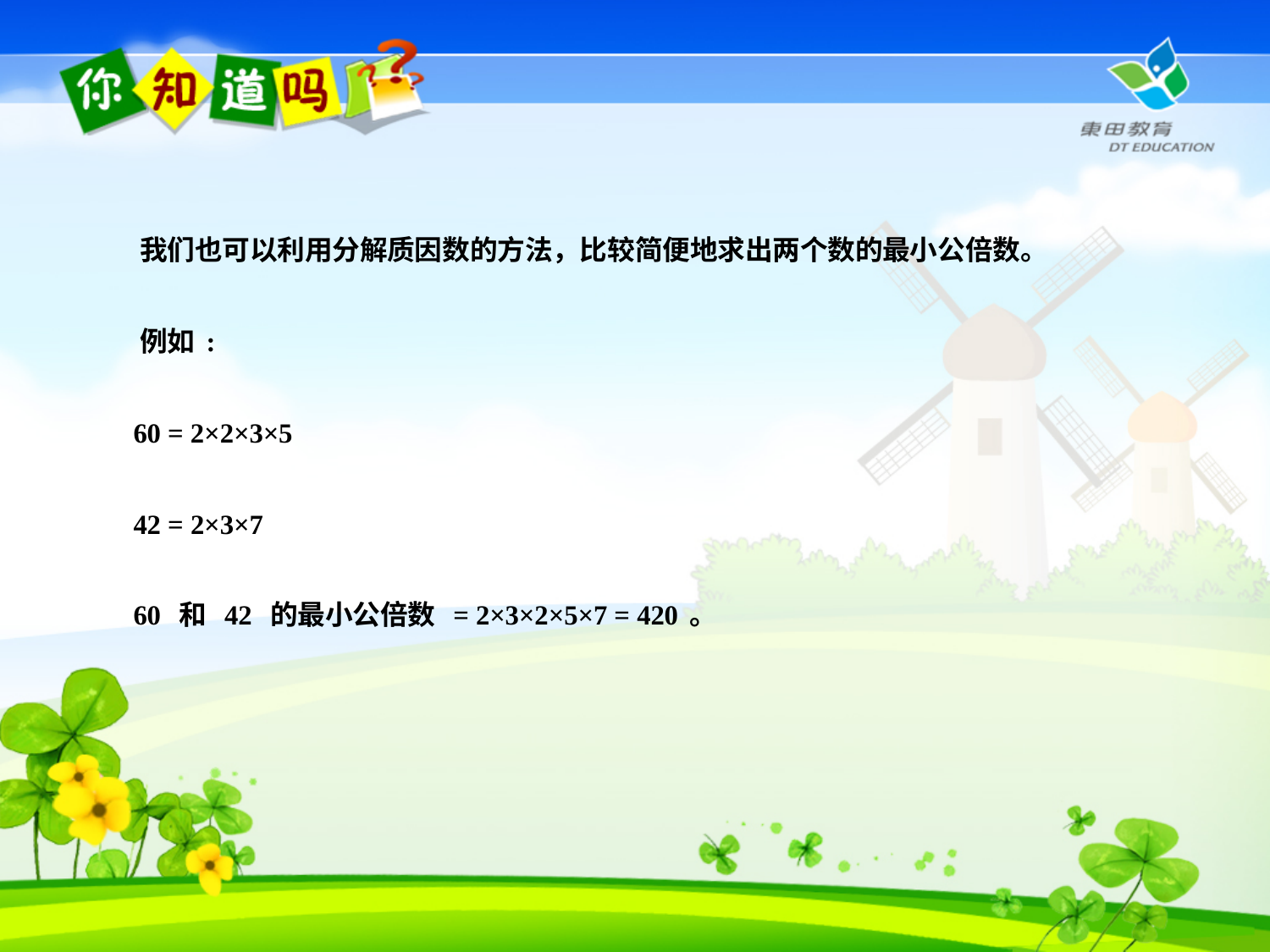

我们也可以利用分解质因数的方法，比较简便地求出两个数的最小公倍数。
        例如:
        60 = 2×2×3×5
        42 = 2×3×7
        60 和 42 的最小公倍数 = 2×3×2×5×7 = 420。